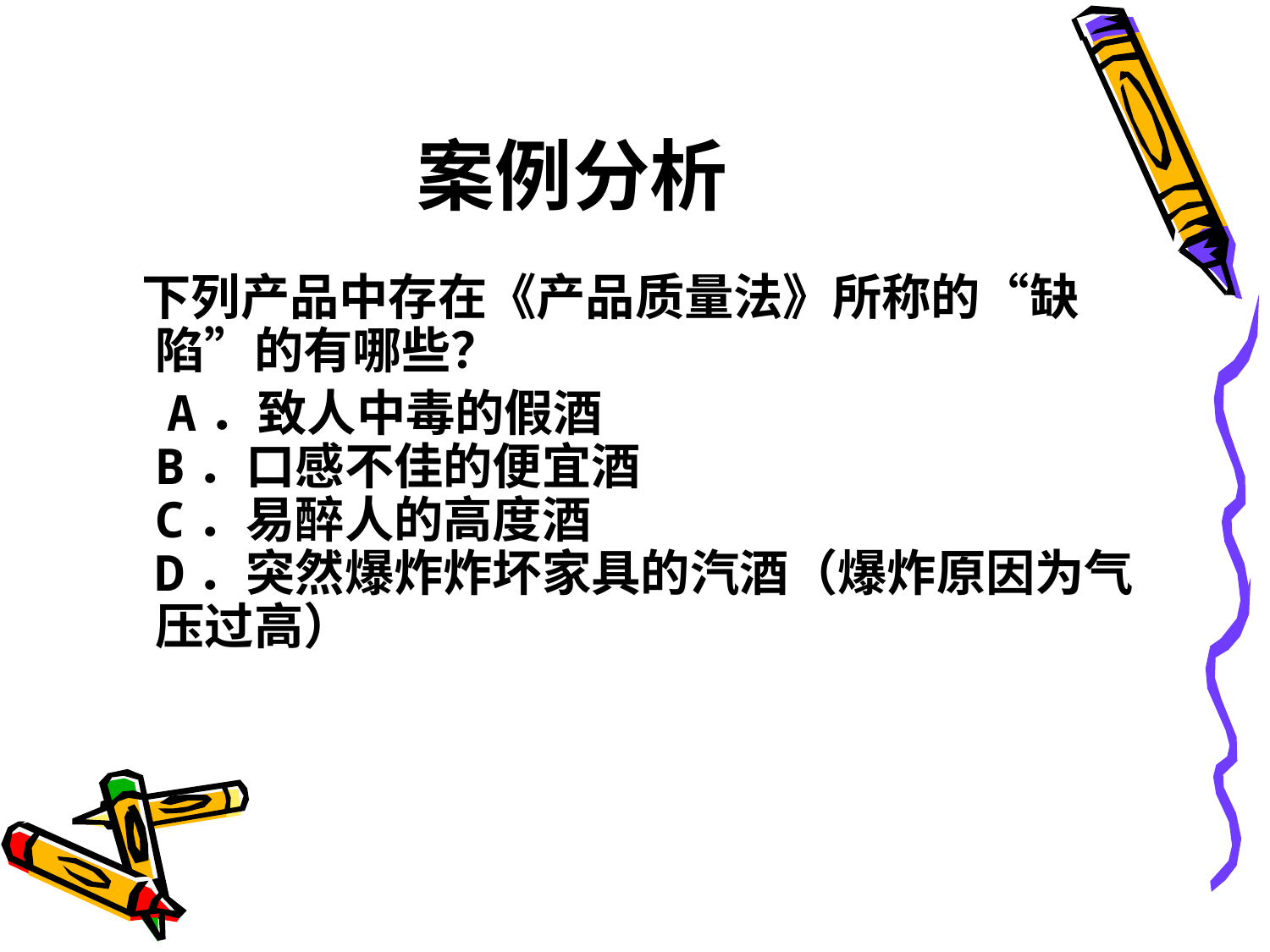

# 案例分析
  下列产品中存在《产品质量法》所称的“缺陷”的有哪些？
  A．致人中毒的假酒
B．口感不佳的便宜酒
C．易醉人的高度酒
D．突然爆炸炸坏家具的汽酒（爆炸原因为气压过高）